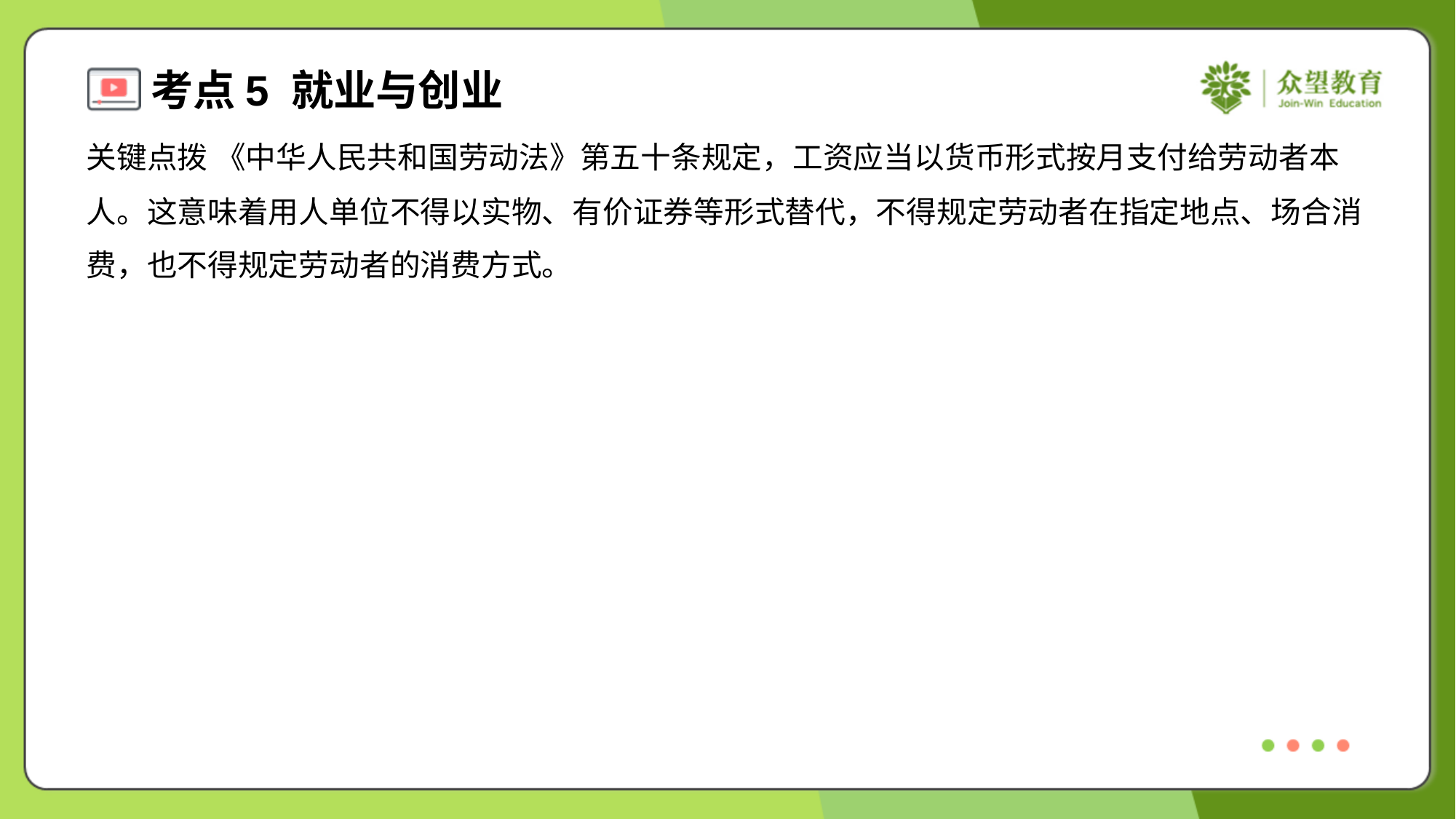

关键点拨 《中华人民共和国劳动法》第五十条规定，工资应当以货币形式按月支付给劳动者本
人。这意味着用人单位不得以实物、有价证券等形式替代，不得规定劳动者在指定地点、场合消
费，也不得规定劳动者的消费方式。